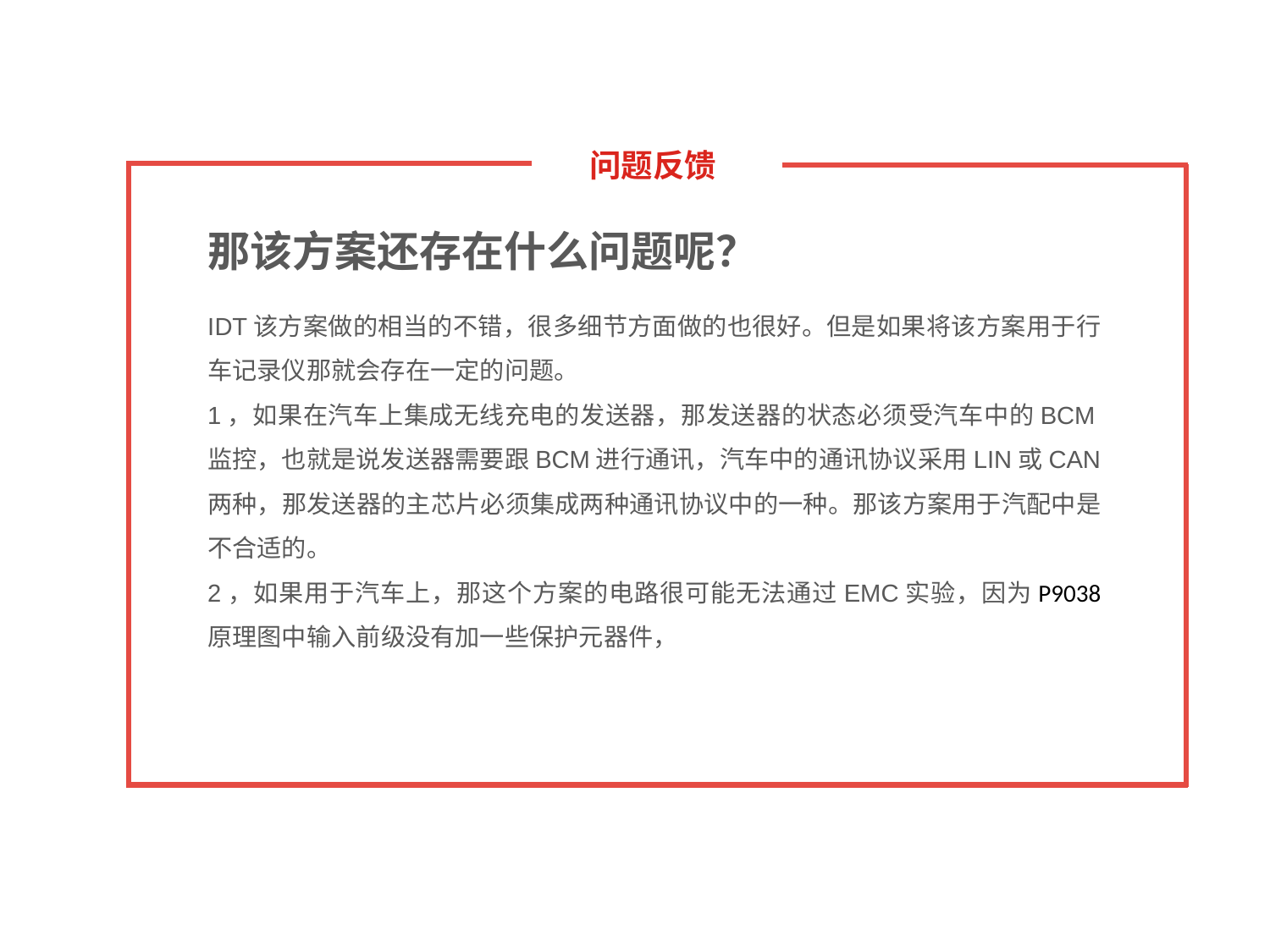

问题反馈
那该方案还存在什么问题呢？
IDT该方案做的相当的不错，很多细节方面做的也很好。但是如果将该方案用于行车记录仪那就会存在一定的问题。
1，如果在汽车上集成无线充电的发送器，那发送器的状态必须受汽车中的BCM监控，也就是说发送器需要跟BCM进行通讯，汽车中的通讯协议采用LIN或CAN两种，那发送器的主芯片必须集成两种通讯协议中的一种。那该方案用于汽配中是不合适的。
2，如果用于汽车上，那这个方案的电路很可能无法通过EMC实验，因为P9038
原理图中输入前级没有加一些保护元器件，